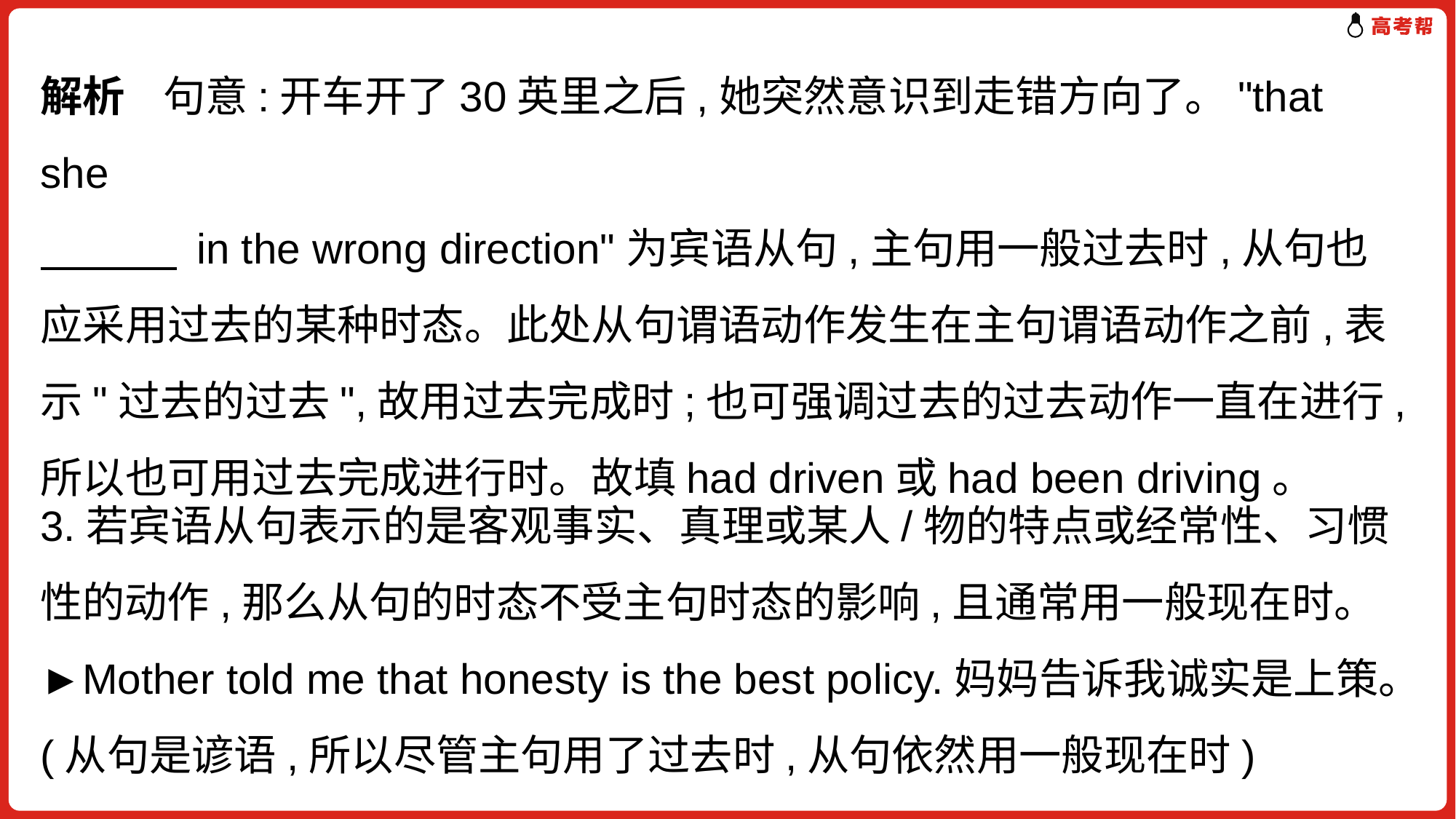

解析    句意:开车开了30英里之后,她突然意识到走错方向了。"that she
　　　  in the wrong direction"为宾语从句,主句用一般过去时,从句也应采用过去的某种时态。此处从句谓语动作发生在主句谓语动作之前,表示"过去的过去",故用过去完成时;也可强调过去的过去动作一直在进行,所以也可用过去完成进行时。故填had driven或had been driving。
3.若宾语从句表示的是客观事实、真理或某人/物的特点或经常性、习惯性的动作,那么从句的时态不受主句时态的影响,且通常用一般现在时。
►Mother told me that honesty is the best policy.妈妈告诉我诚实是上策。(从句是谚语,所以尽管主句用了过去时,从句依然用一般现在时)